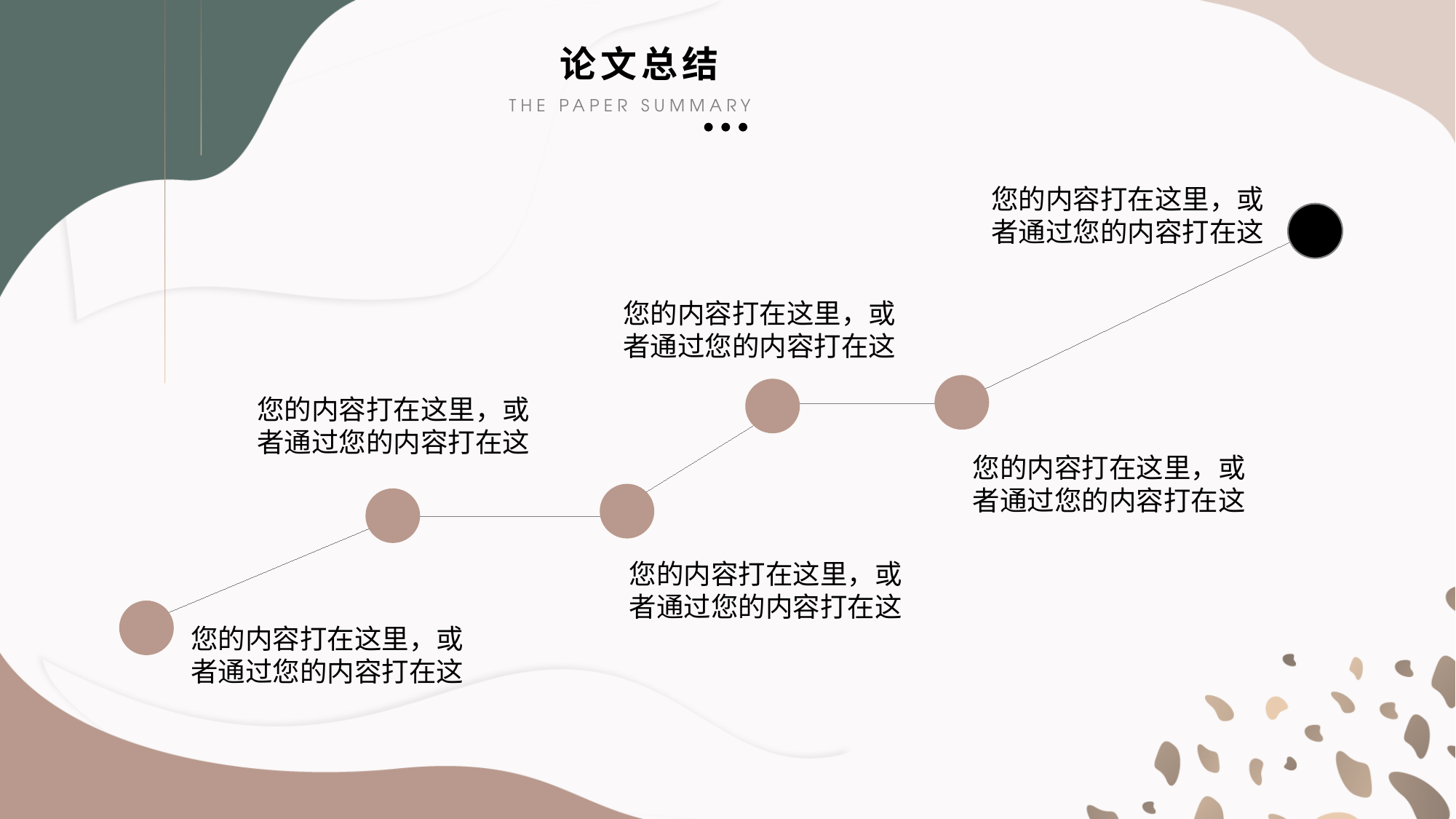

论文总结
THE PAPER SUMMARY

您的内容打在这里，或者通过您的内容打在这

您的内容打在这里，或者通过您的内容打在这

您的内容打在这里，或者通过您的内容打在这
您的内容打在这里，或者通过您的内容打在这

您的内容打在这里，或者通过您的内容打在这

您的内容打在这里，或者通过您的内容打在这